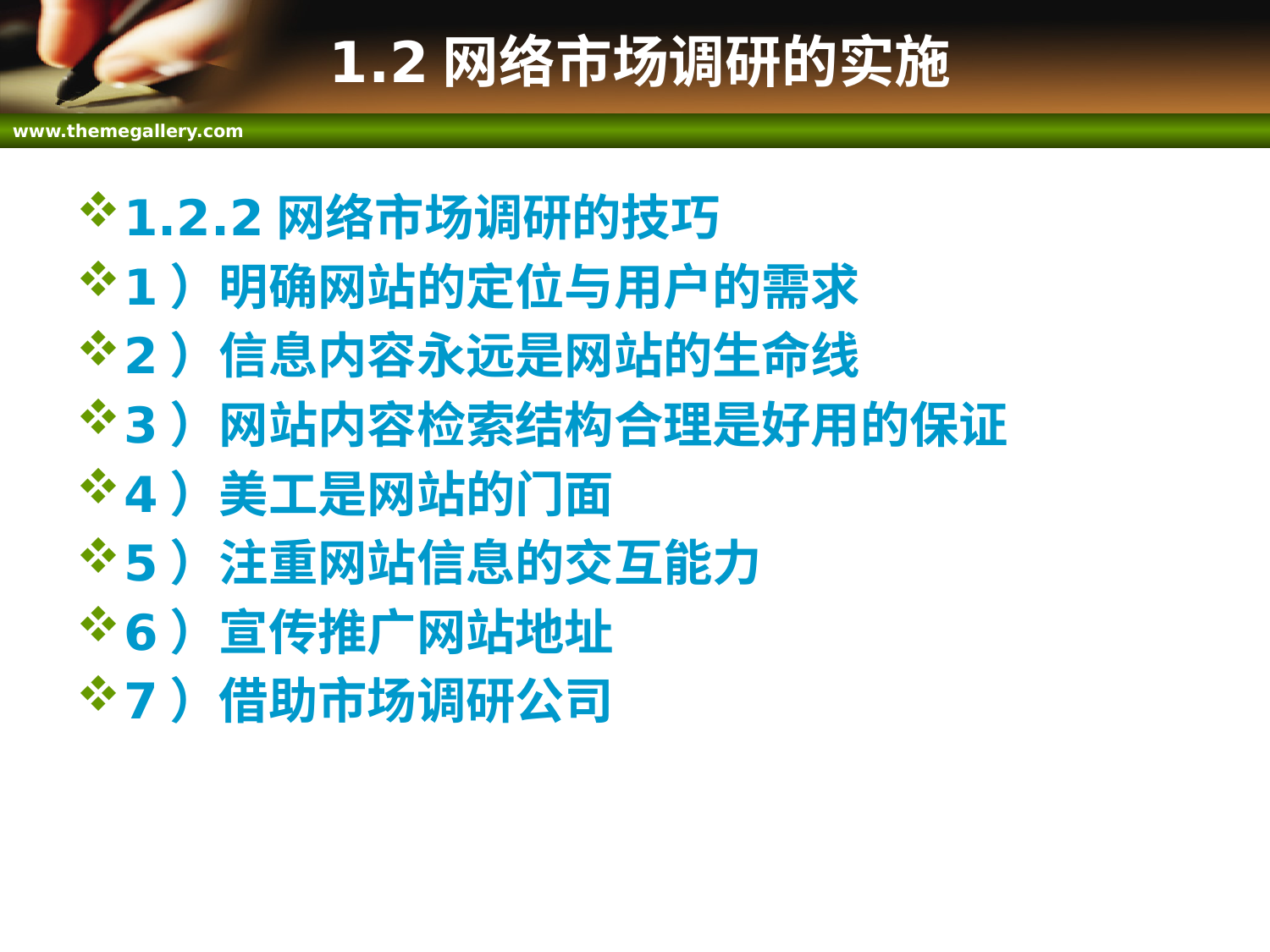

# 1.2网络市场调研的实施
1.2.2网络市场调研的技巧
1）明确网站的定位与用户的需求
2）信息内容永远是网站的生命线
3）网站内容检索结构合理是好用的保证
4）美工是网站的门面
5）注重网站信息的交互能力
6）宣传推广网站地址
7）借助市场调研公司